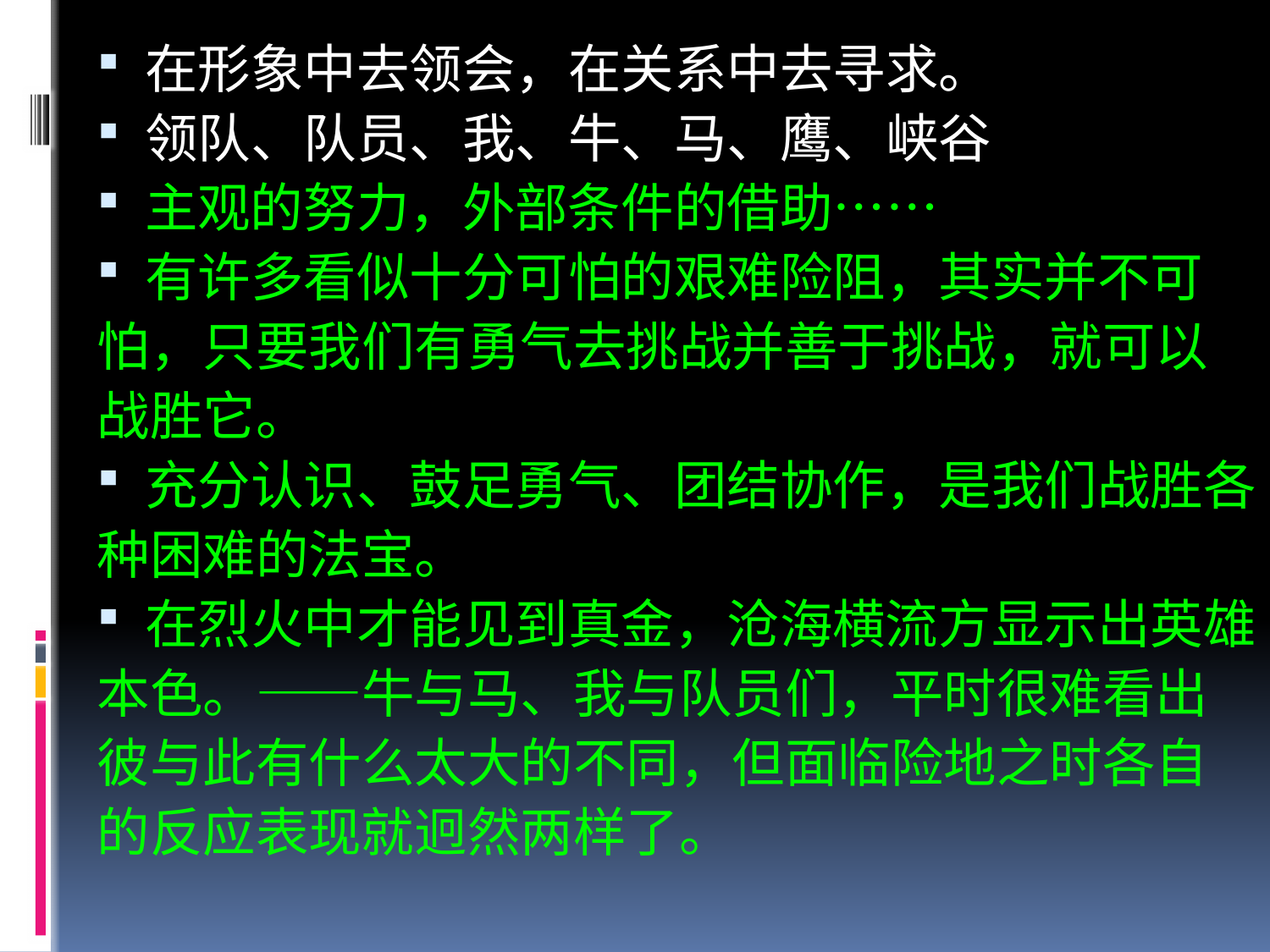

在形象中去领会，在关系中去寻求。
领队、队员、我、牛、马、鹰、峡谷
主观的努力，外部条件的借助……
有许多看似十分可怕的艰难险阻，其实并不可
怕，只要我们有勇气去挑战并善于挑战，就可以
战胜它。
充分认识、鼓足勇气、团结协作，是我们战胜各
种困难的法宝。
在烈火中才能见到真金，沧海横流方显示出英雄
本色。——牛与马、我与队员们，平时很难看出
彼与此有什么太大的不同，但面临险地之时各自
的反应表现就迥然两样了。